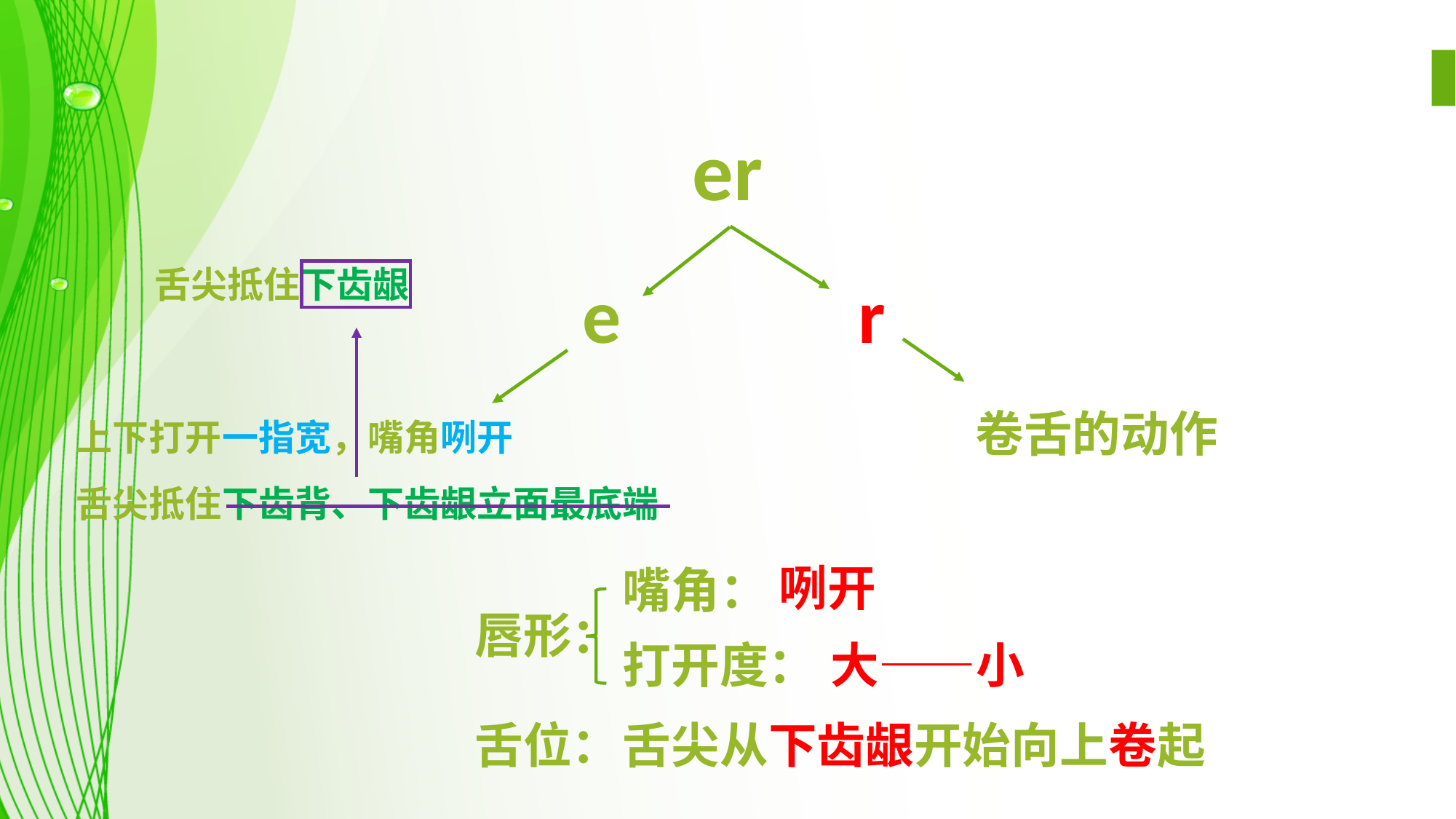

er
舌尖抵住下齿龈

r
e
卷舌的动作
上下打开一指宽，嘴角咧开
舌尖抵住下齿背、下齿龈立面最底端
咧开
嘴角：

唇形：
打开度：
大——小
舌位：
舌尖从下齿龈开始向上卷起